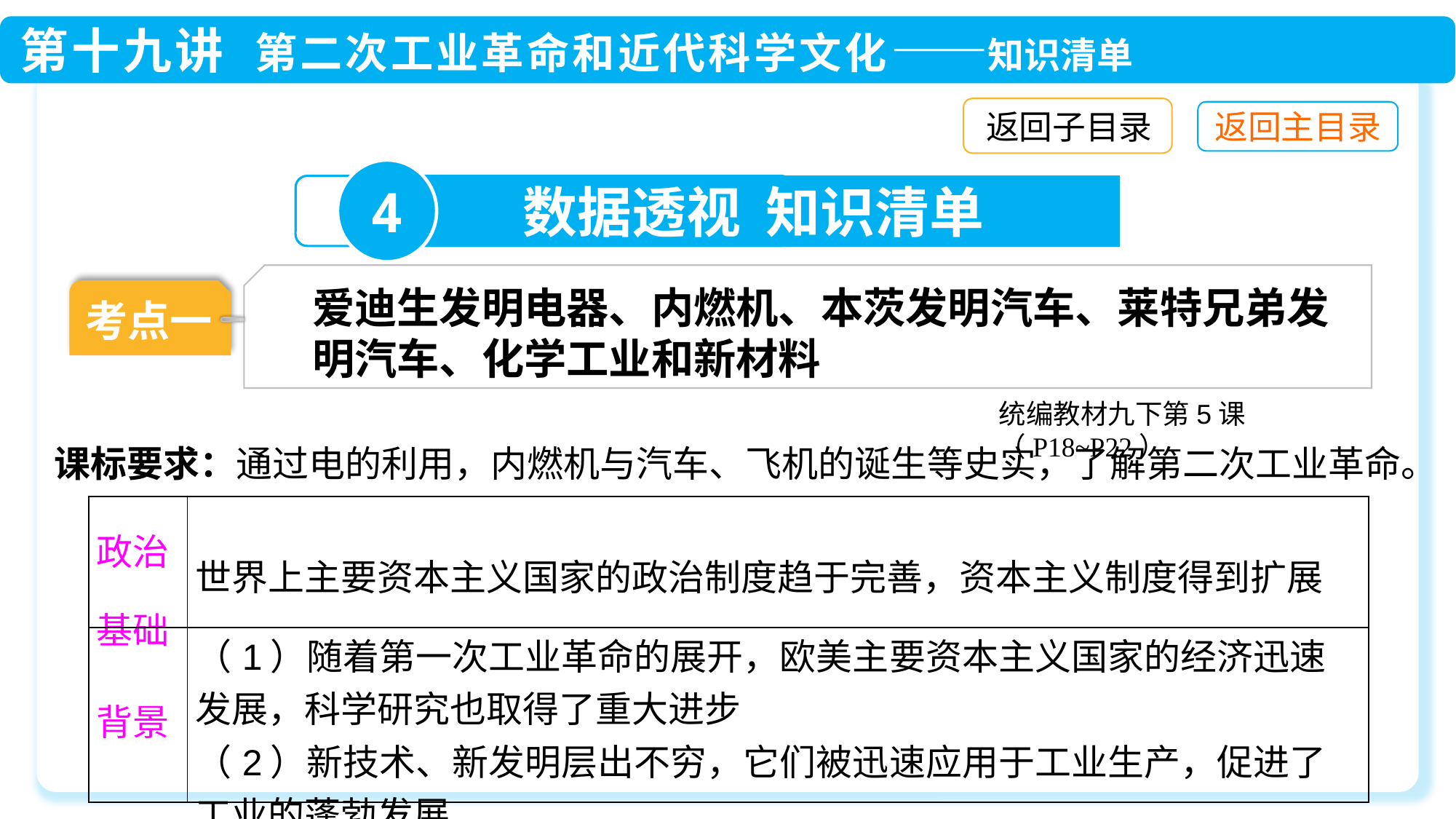

返回子目录
4

数据透视  知识清单
爱迪生发明电器、内燃机、本茨发明汽车、莱特兄弟发明汽车、化学工业和新材料
考点一

统编教材九下第5课（P18~P22）
课标要求：通过电的利用，内燃机与汽车、飞机的诞生等史实，了解第二次工业革命。
| 政治基础 | 世界上主要资本主义国家的政治制度趋于完善，资本主义制度得到扩展 |
| --- | --- |
| 背景 | （1）随着第一次工业革命的展开，欧美主要资本主义国家的经济迅速发展，科学研究也取得了重大进步 （2）新技术、新发明层出不穷，它们被迅速应用于工业生产，促进了工业的蓬勃发展 |